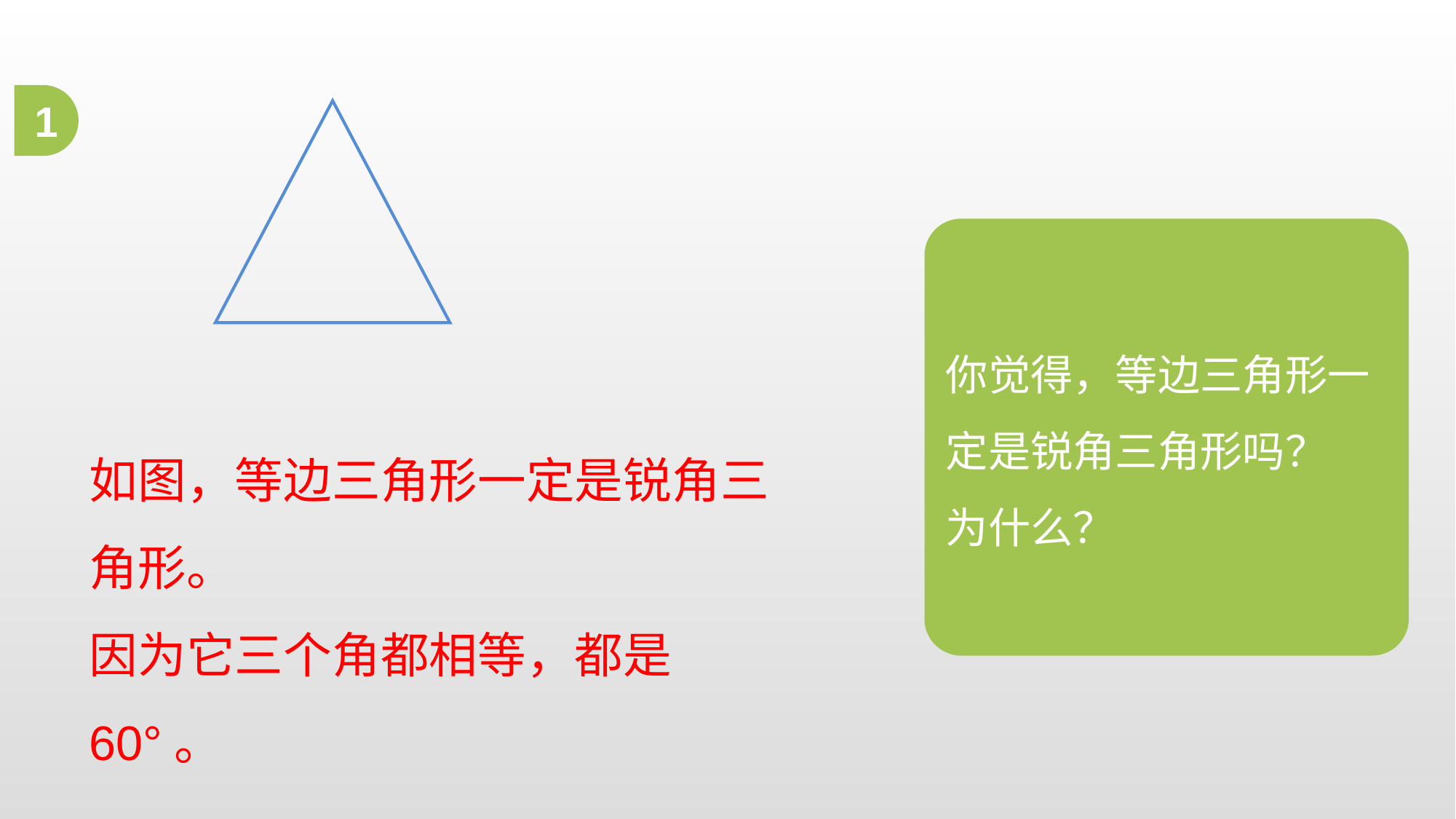

1

你觉得，等边三角形一定是锐角三角形吗？
为什么？
如图，等边三角形一定是锐角三角形。
因为它三个角都相等，都是60°。